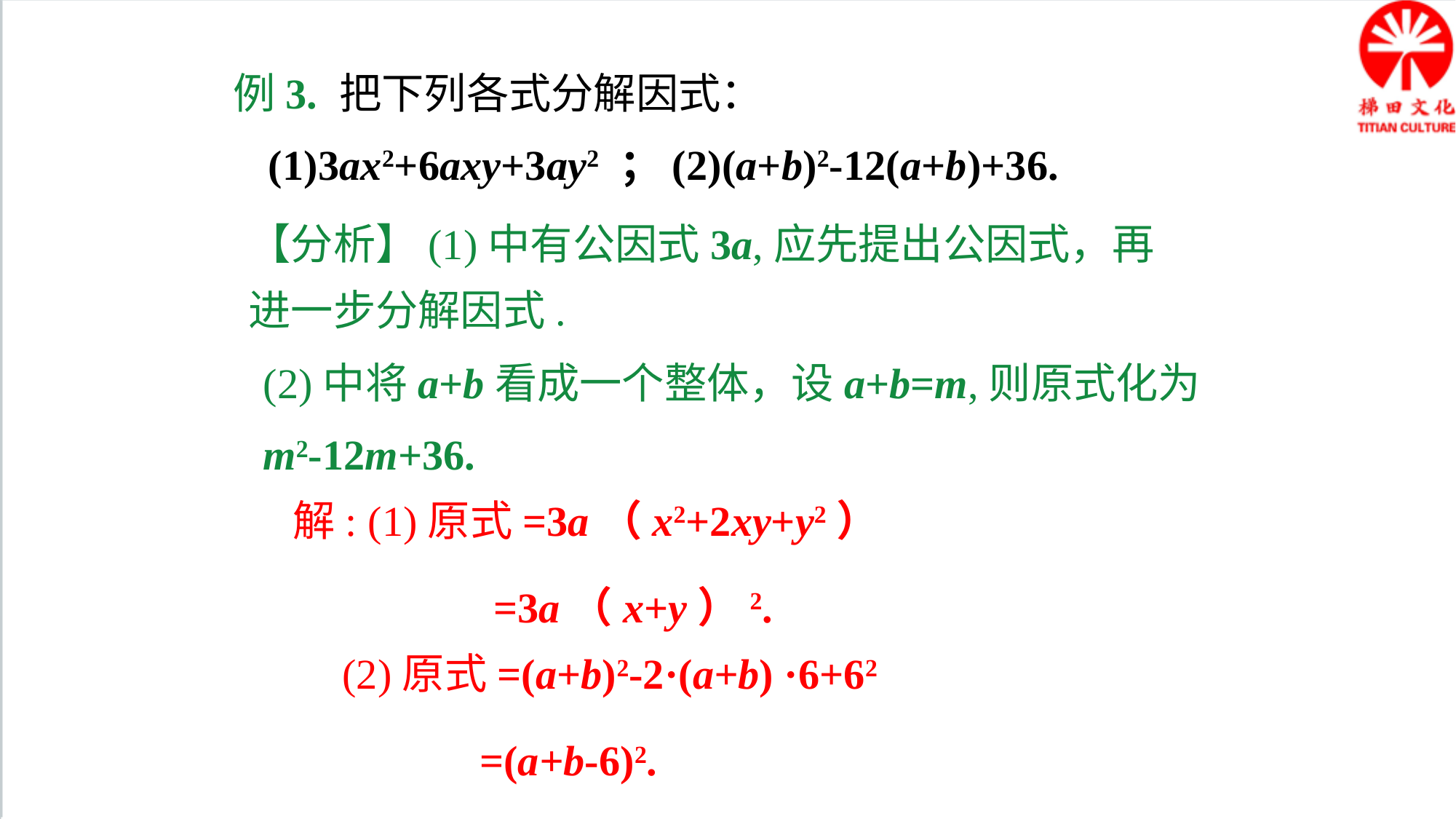

例3. 把下列各式分解因式：
   (1)3ax2+6axy+3ay2 ；(2)(a+b)2-12(a+b)+36.
【分析】(1)中有公因式3a,应先提出公因式，再进一步分解因式.
(2)中将a+b看成一个整体，设a+b=m,则原式化为m2-12m+36.
解: (1)原式=3a（x2+2xy+y2）
                   =3a（x+y）2.
      (2)原式=(a+b)2-2·(a+b) ·6+62
                   =(a+b-6)2.